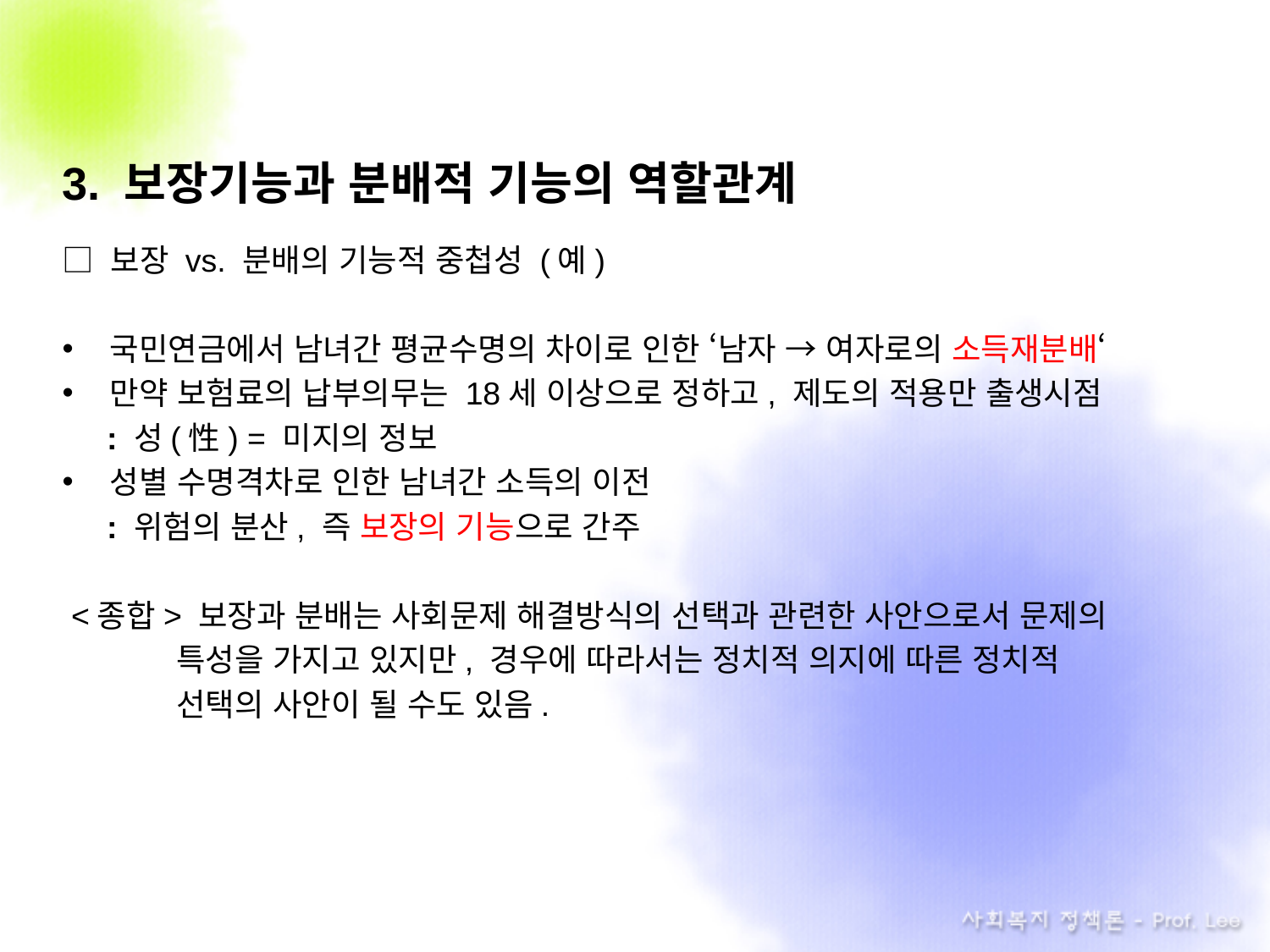

3. 보장기능과 분배적 기능의 역할관계

□ 보장 vs. 분배의 기능적 중첩성 (예)

국민연금에서 남녀간 평균수명의 차이로 인한 ‘남자 → 여자로의 소득재분배‘
만약 보험료의 납부의무는 18세 이상으로 정하고, 제도의 적용만 출생시점
     : 성(性) = 미지의 정보
성별 수명격차로 인한 남녀간 소득의 이전
     : 위험의 분산, 즉 보장의 기능으로 간주

 <종합> 보장과 분배는 사회문제 해결방식의 선택과 관련한 사안으로서 문제의
          . 특성을 가지고 있지만, 경우에 따라서는 정치적 의지에 따른 정치적
          . 선택의 사안이 될 수도 있음.